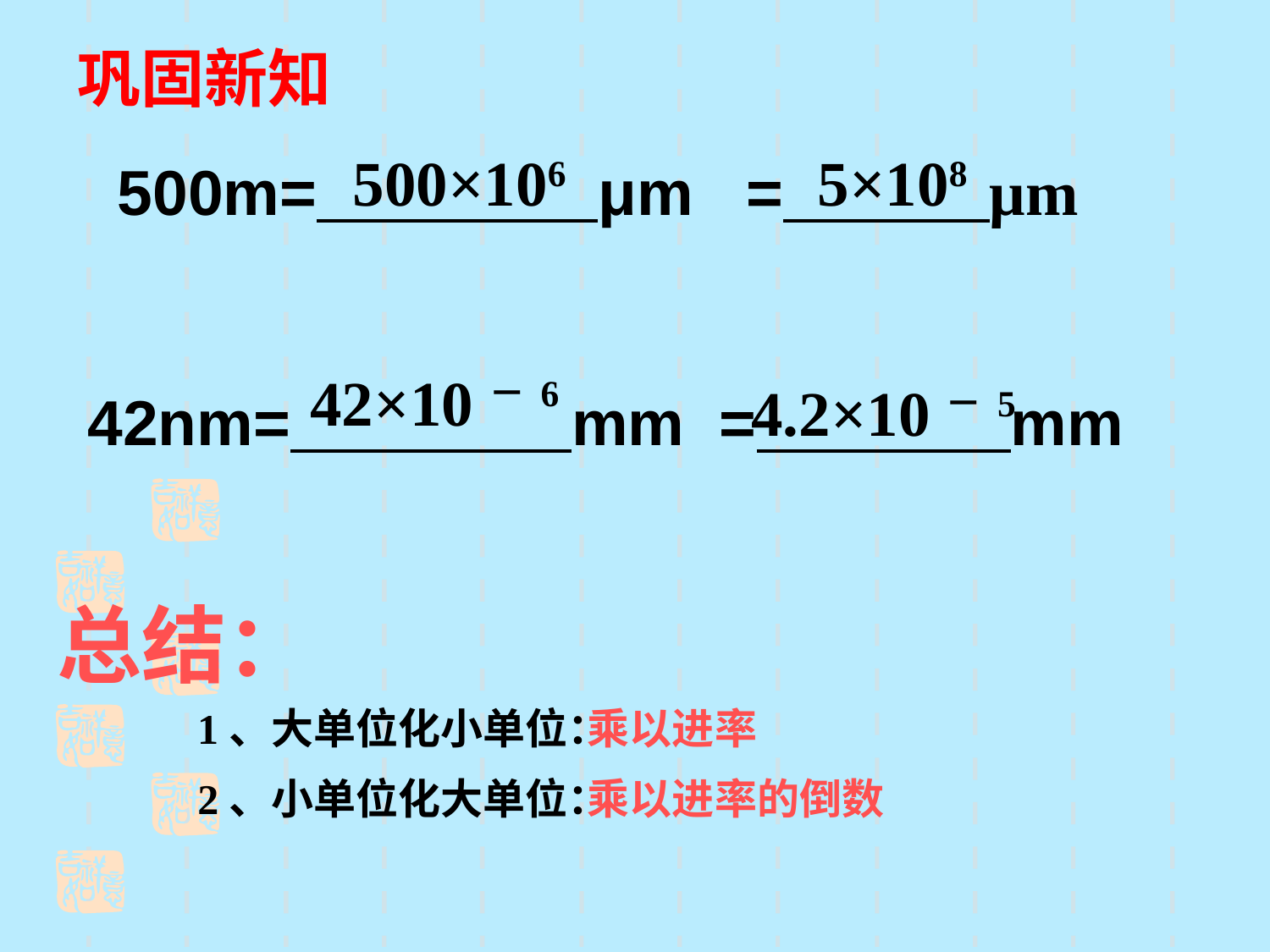

巩固新知
500×106
5×108
500m=                μm   =             μm
42×10－6
4.2×10－5
42nm=                mm  =                mm
总结：
1、大单位化小单位：
乘以进率

2、小单位化大单位：

乘以进率的倒数